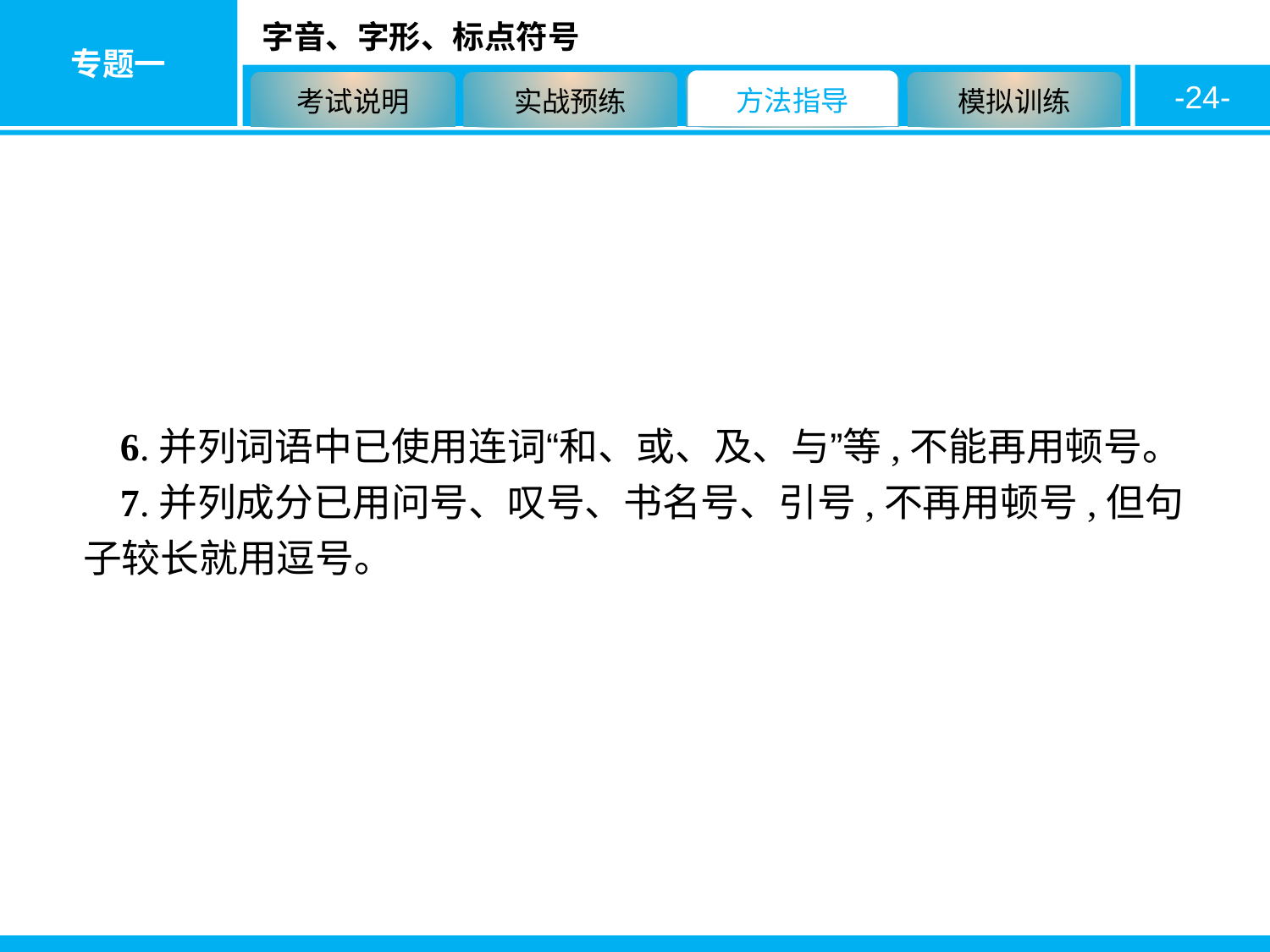

-24-
6.并列词语中已使用连词“和、或、及、与”等,不能再用顿号。
7.并列成分已用问号、叹号、书名号、引号,不再用顿号,但句子较长就用逗号。